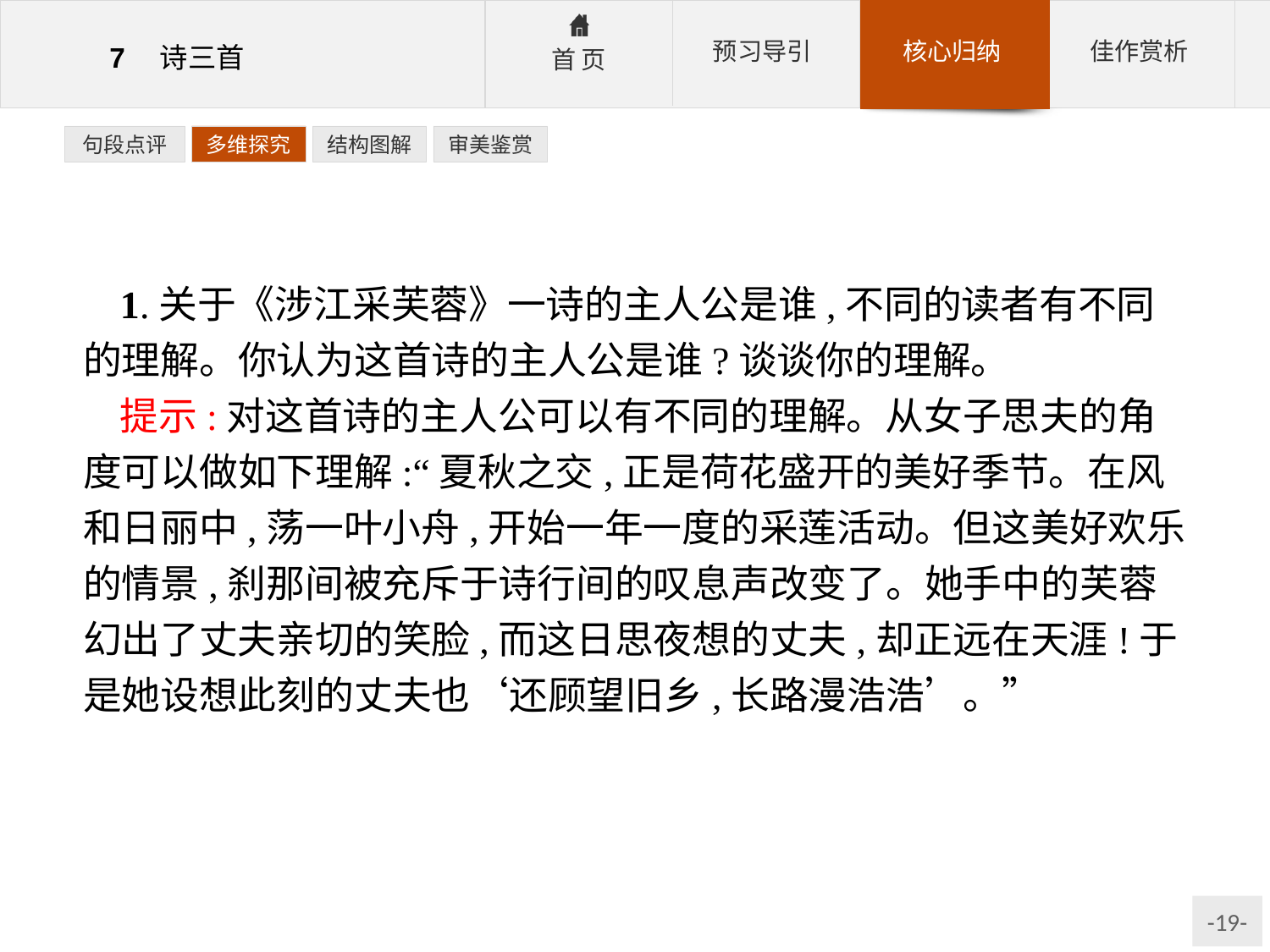

句段点评
多维探究
结构图解
审美鉴赏
1.关于《涉江采芙蓉》一诗的主人公是谁,不同的读者有不同的理解。你认为这首诗的主人公是谁?谈谈你的理解。
提示:对这首诗的主人公可以有不同的理解。从女子思夫的角度可以做如下理解:“夏秋之交,正是荷花盛开的美好季节。在风和日丽中,荡一叶小舟,开始一年一度的采莲活动。但这美好欢乐的情景,刹那间被充斥于诗行间的叹息声改变了。她手中的芙蓉幻出了丈夫亲切的笑脸,而这日思夜想的丈夫,却正远在天涯!于是她设想此刻的丈夫也‘还顾望旧乡,长路漫浩浩’。”